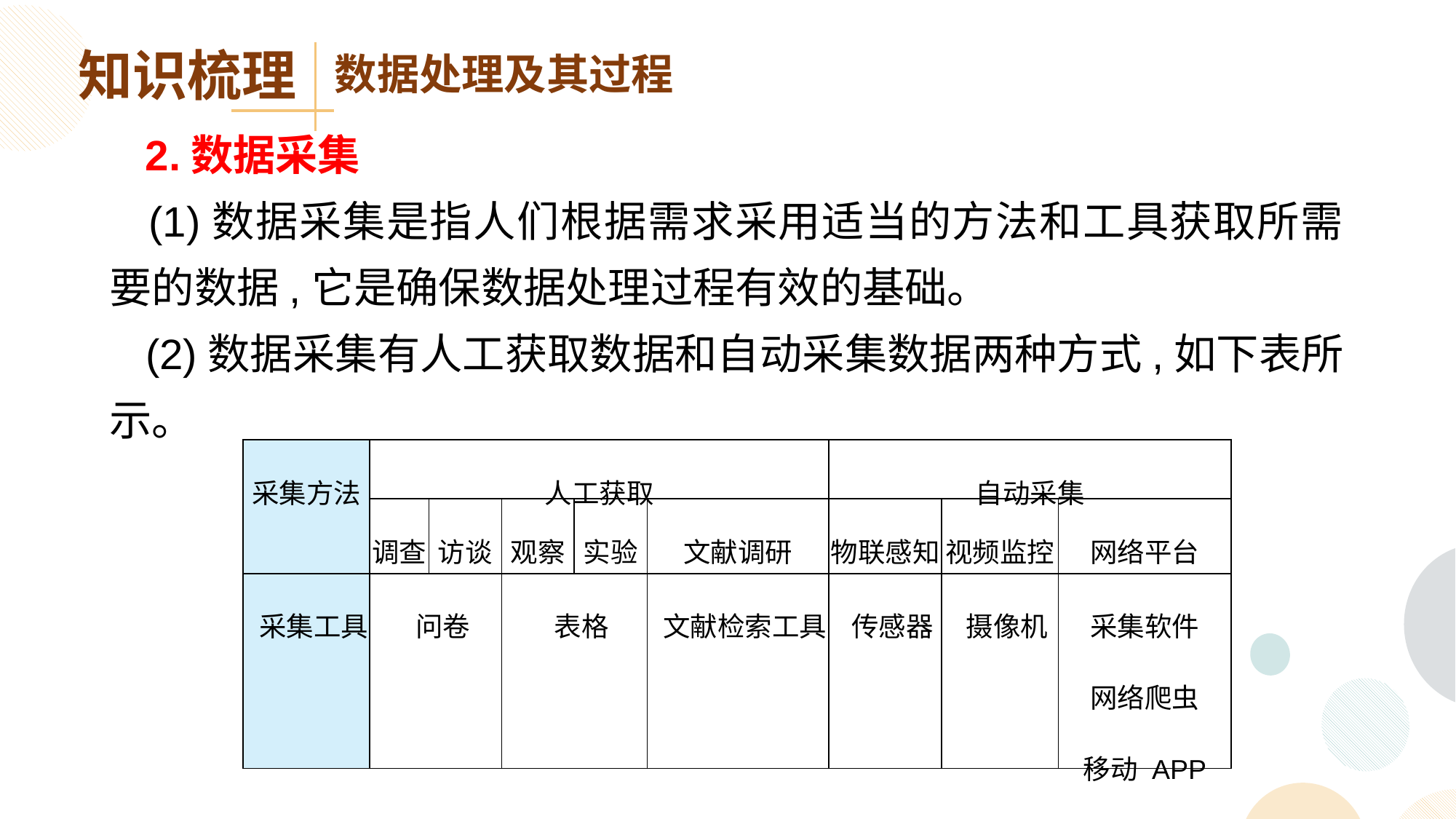

知识梳理
数据处理及其过程
   2.数据采集
   (1)数据采集是指人们根据需求采用适当的方法和工具获取所需要的数据,它是确保数据处理过程有效的基础。
   (2)数据采集有人工获取数据和自动采集数据两种方式,如下表所示。

| 采集方法 | 人工获取 |  |  |  |  | 自动采集 |  |  |
| --- | --- | --- | --- | --- | --- | --- | --- | --- |
|  | 调查 | 访谈 | 观察 | 实验 | 文献调研 | 物联感知 | 视频监控 | 网络平台 |
| 采集工具 | 问卷 |  | 表格 |  | 文献检索工具 | 传感器 | 摄像机 | 采集软件 网络爬虫 移动 APP |